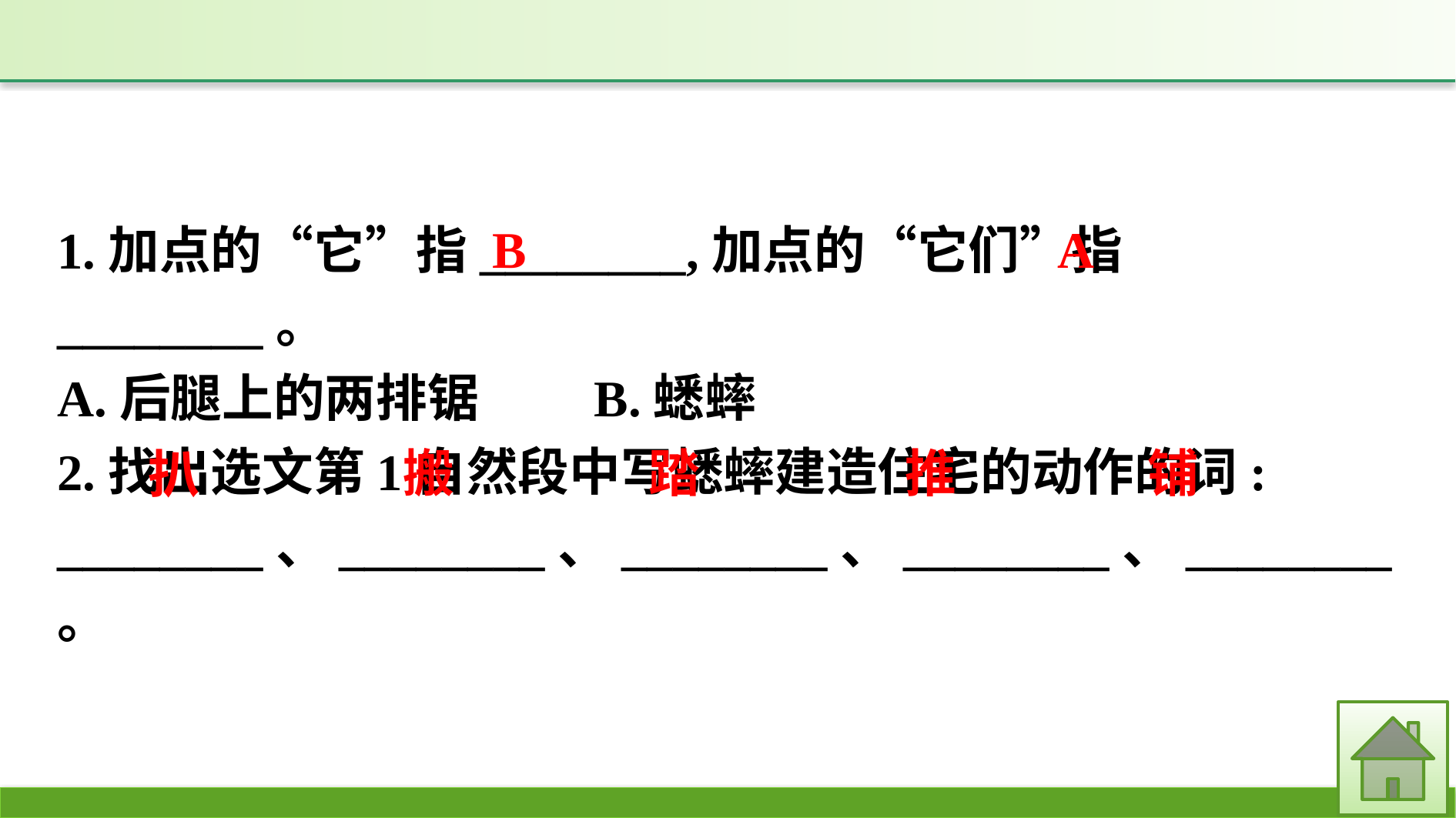

1.加点的“它”指________,加点的“它们”指________。
A.后腿上的两排锯　　B.蟋蟀
2.找出选文第1自然段中写蟋蟀建造住宅的动作的词: ________、________、________、________、________。
B
A
推
铺
踏
搬
扒